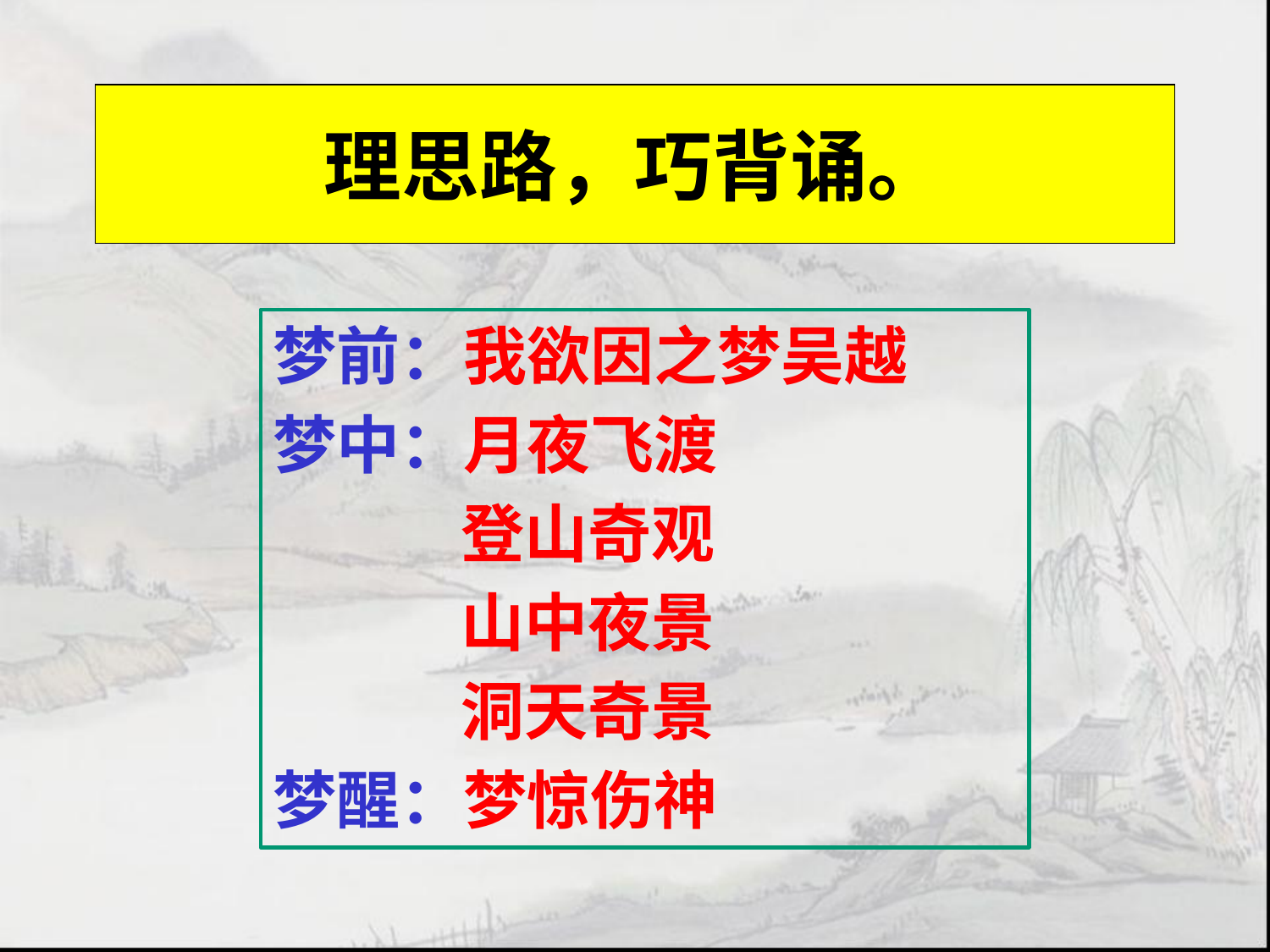

# 理思路，巧背诵。
梦前：我欲因之梦吴越
梦中：月夜飞渡
            登山奇观
            山中夜景
            洞天奇景
梦醒：梦惊伤神